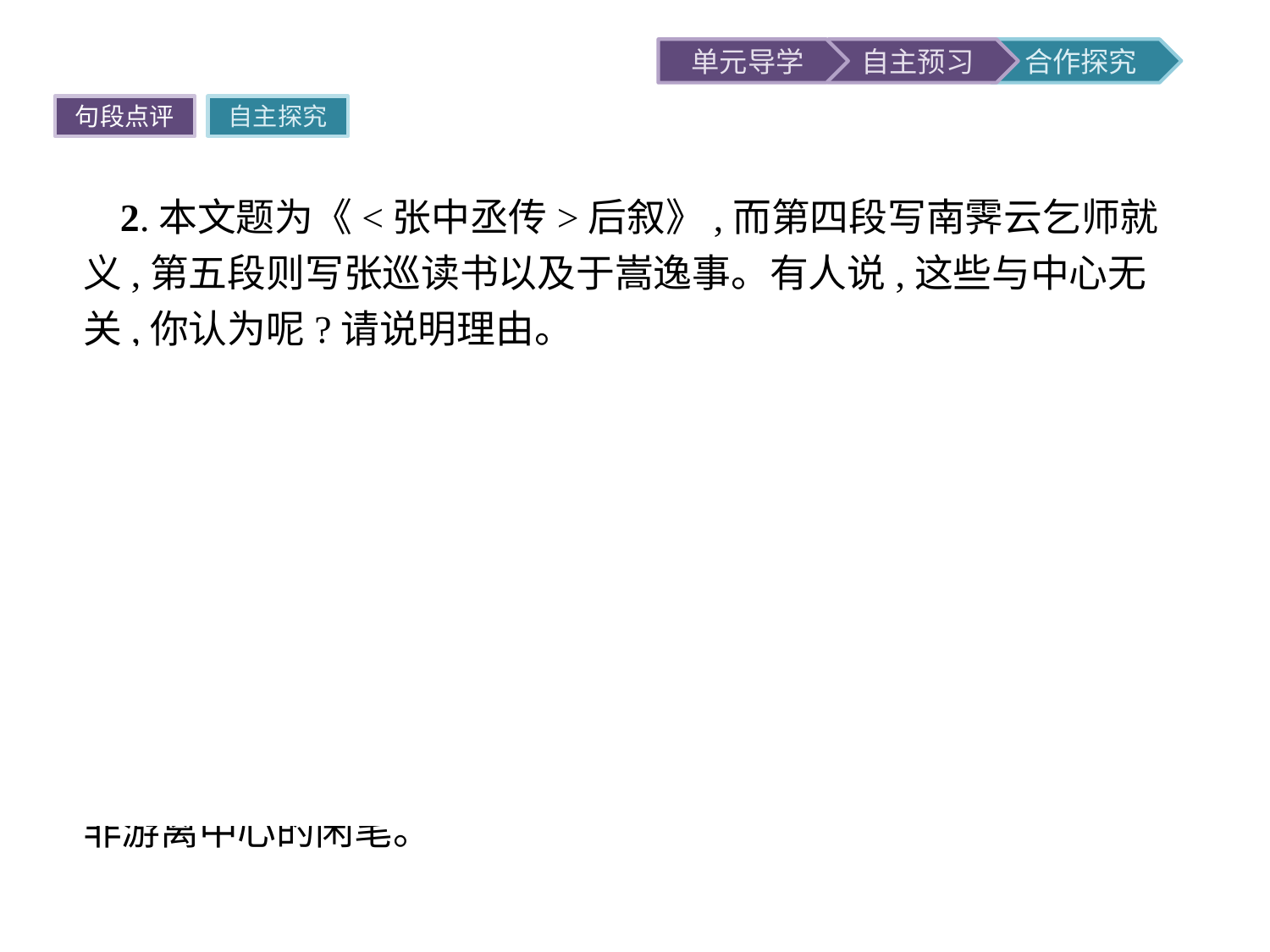

句段点评
自主探究
2.本文题为《<张中丞传>后叙》,而第四段写南霁云乞师就义,第五段则写张巡读书以及于嵩逸事。有人说,这些与中心无关,你认为呢?请说明理由。
提示南霁云乞师就义一事,一方面叙写的是整个睢阳战役无数忠勇义烈事迹中的一例,是对张巡的衬托;另一方面,又是用事实进一步加强对“设淫辞而助之攻”的小人的回击。南霁云乞师的对象,就是“擅强兵坐而观”的贺兰进明。南霁云不受诱惑,既表现了他和战士同甘苦共患难的感情,又是对贺兰之流的斥责。第五段写张巡读书,记忆力过人,似乎与睢阳战役无关,但反映出英雄人物的品格和能力,是与其文化修养有密切关系的。特别是他的记忆力,与其围城中士卒的姓名“无不识者”联系起来,知其并非游离中心的闲笔。